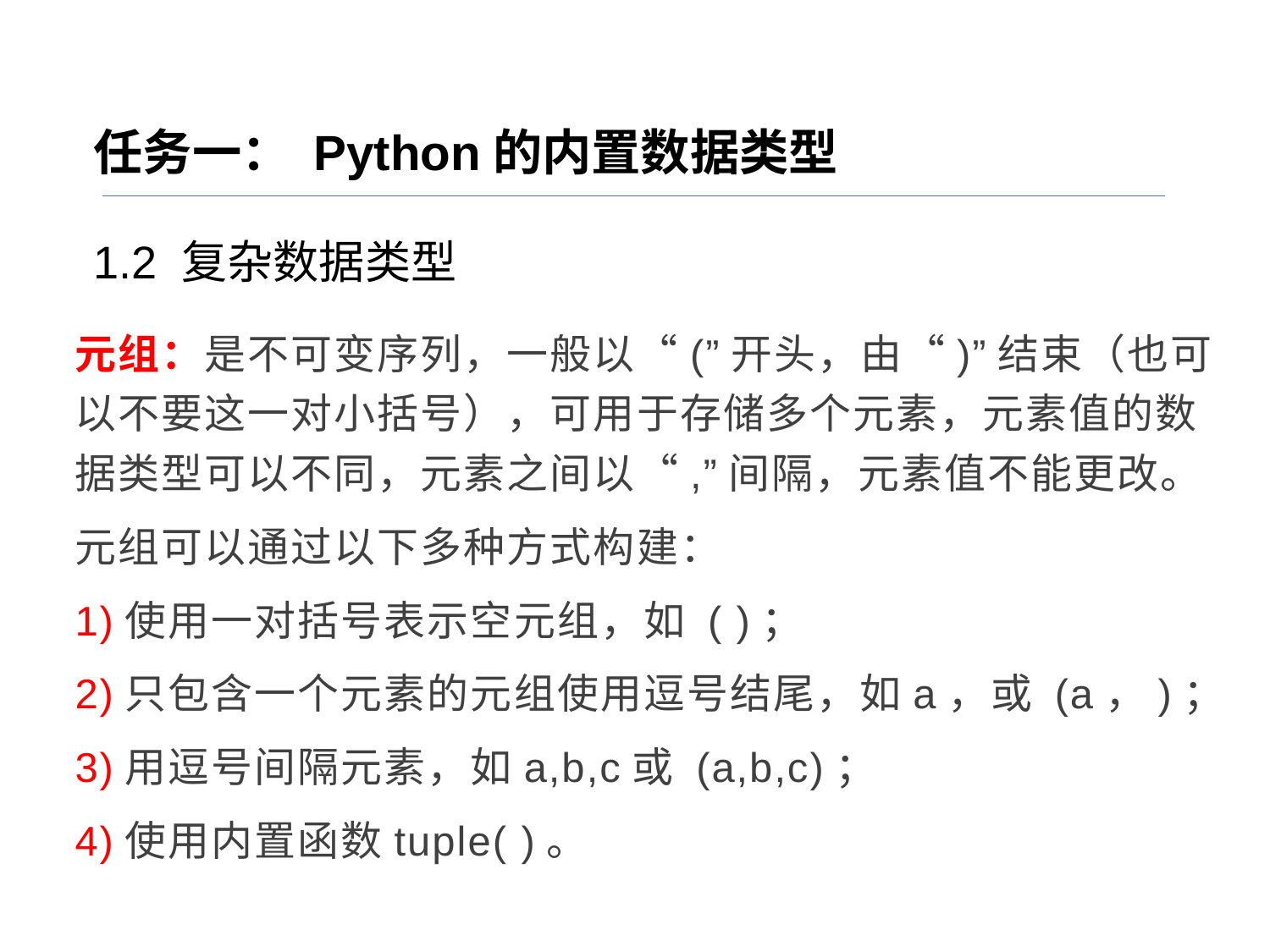

任务一： Python的内置数据类型
1.2 复杂数据类型
元组：是不可变序列，一般以“(”开头，由“)”结束（也可以不要这一对小括号），可用于存储多个元素，元素值的数据类型可以不同，元素之间以“,”间隔，元素值不能更改。
元组可以通过以下多种方式构建：
1)使用一对括号表示空元组，如 ( )；
2)只包含一个元素的元组使用逗号结尾，如a，或 (a，)；
3)用逗号间隔元素，如a,b,c或 (a,b,c)；
4)使用内置函数tuple( )。